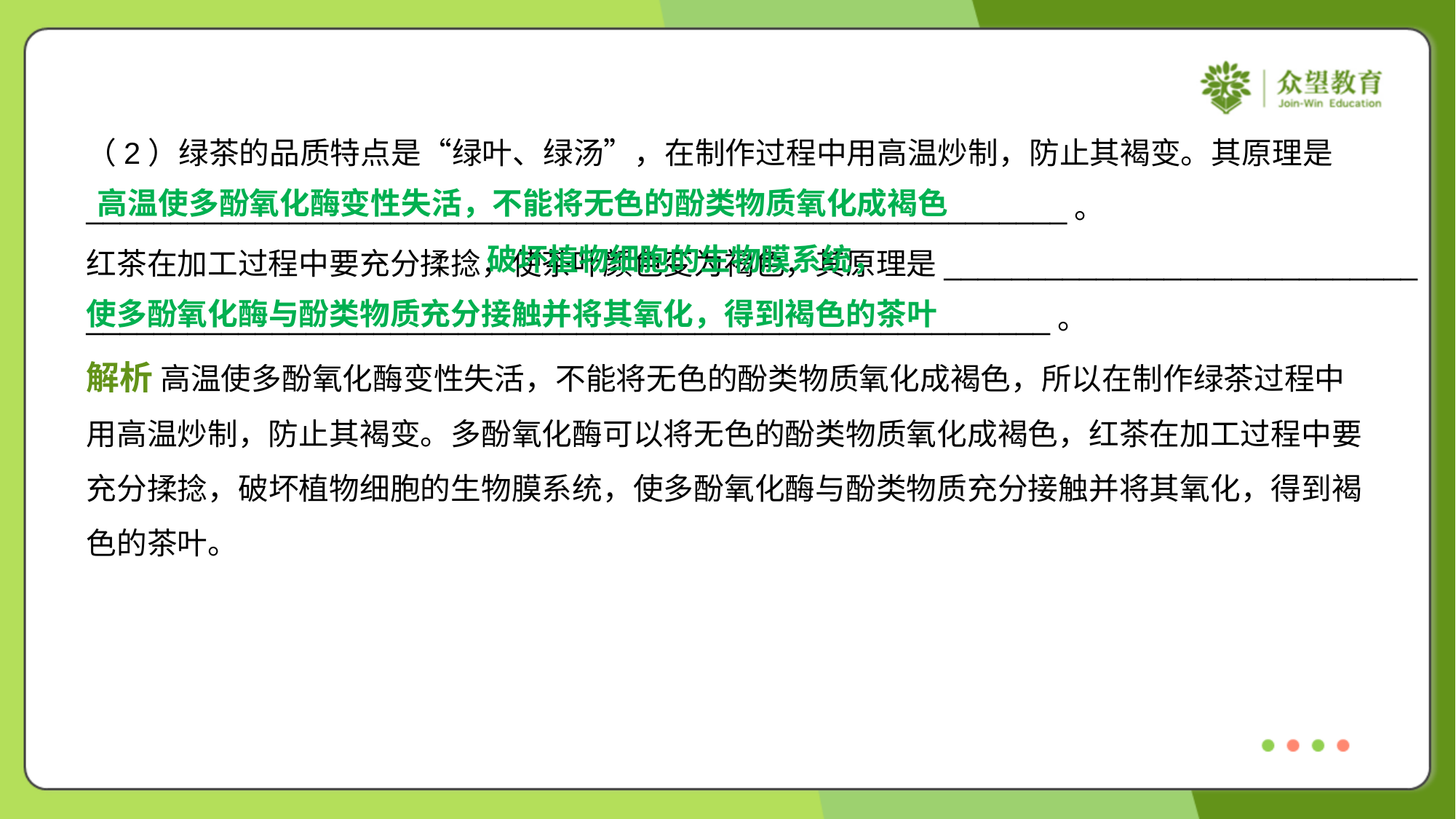

（2）绿茶的品质特点是“绿叶、绿汤”，在制作过程中用高温炒制，防止其褐变。其原理是
__________________________________________________________。
红茶在加工过程中要充分揉捻，使茶叶颜色变为褐色，其原理是____________________________
_________________________________________________________。
高温使多酚氧化酶变性失活，不能将无色的酚类物质氧化成褐色
                                                         破坏植物细胞的生物膜系统，
使多酚氧化酶与酚类物质充分接触并将其氧化，得到褐色的茶叶
解析 高温使多酚氧化酶变性失活，不能将无色的酚类物质氧化成褐色，所以在制作绿茶过程中
用高温炒制，防止其褐变。多酚氧化酶可以将无色的酚类物质氧化成褐色，红茶在加工过程中要
充分揉捻，破坏植物细胞的生物膜系统，使多酚氧化酶与酚类物质充分接触并将其氧化，得到褐
色的茶叶。